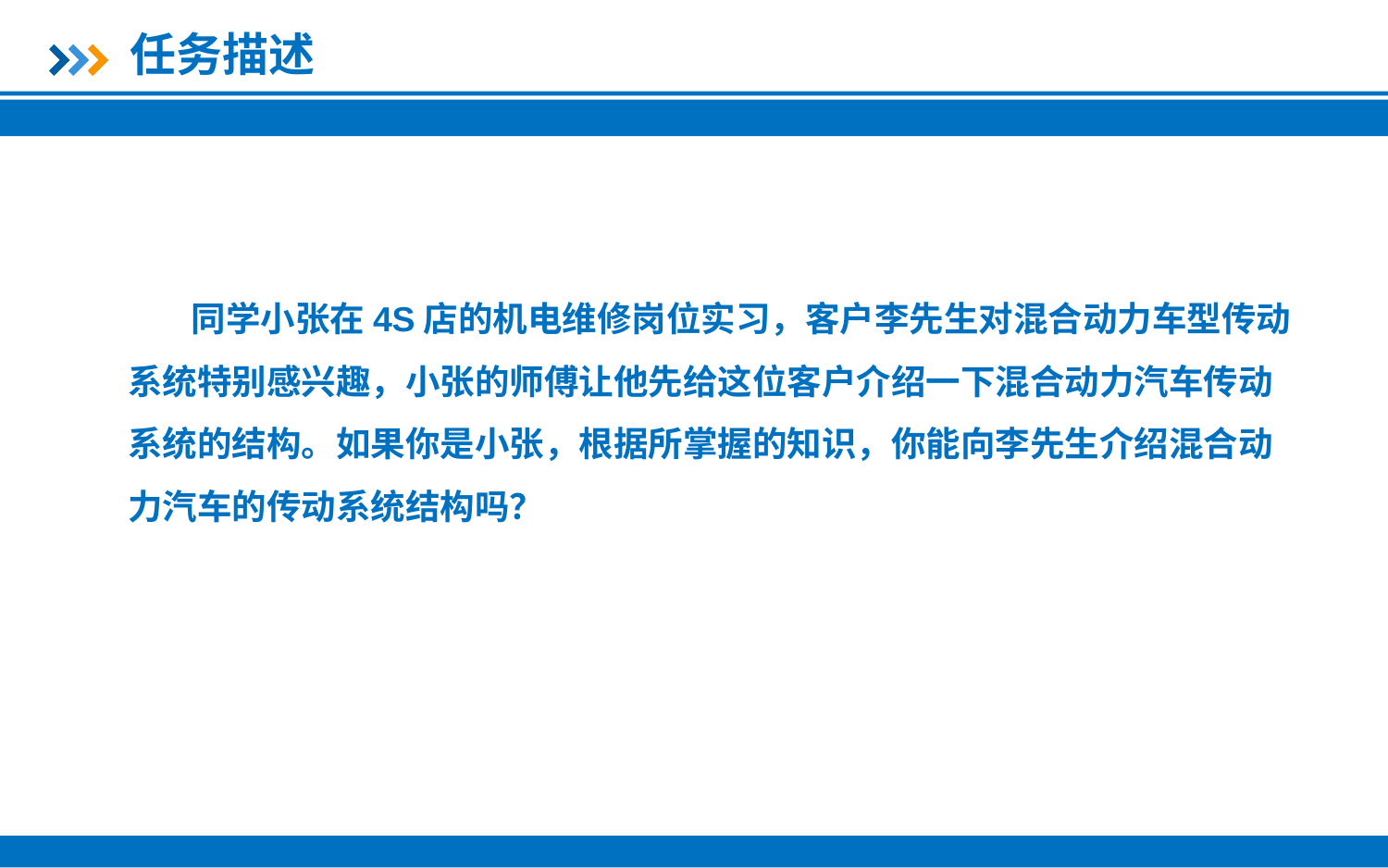

任务描述
       同学小张在4S店的机电维修岗位实习，客户李先生对混合动力车型传动系统特别感兴趣，小张的师傅让他先给这位客户介绍一下混合动力汽车传动系统的结构。如果你是小张，根据所掌握的知识，你能向李先生介绍混合动力汽车的传动系统结构吗？